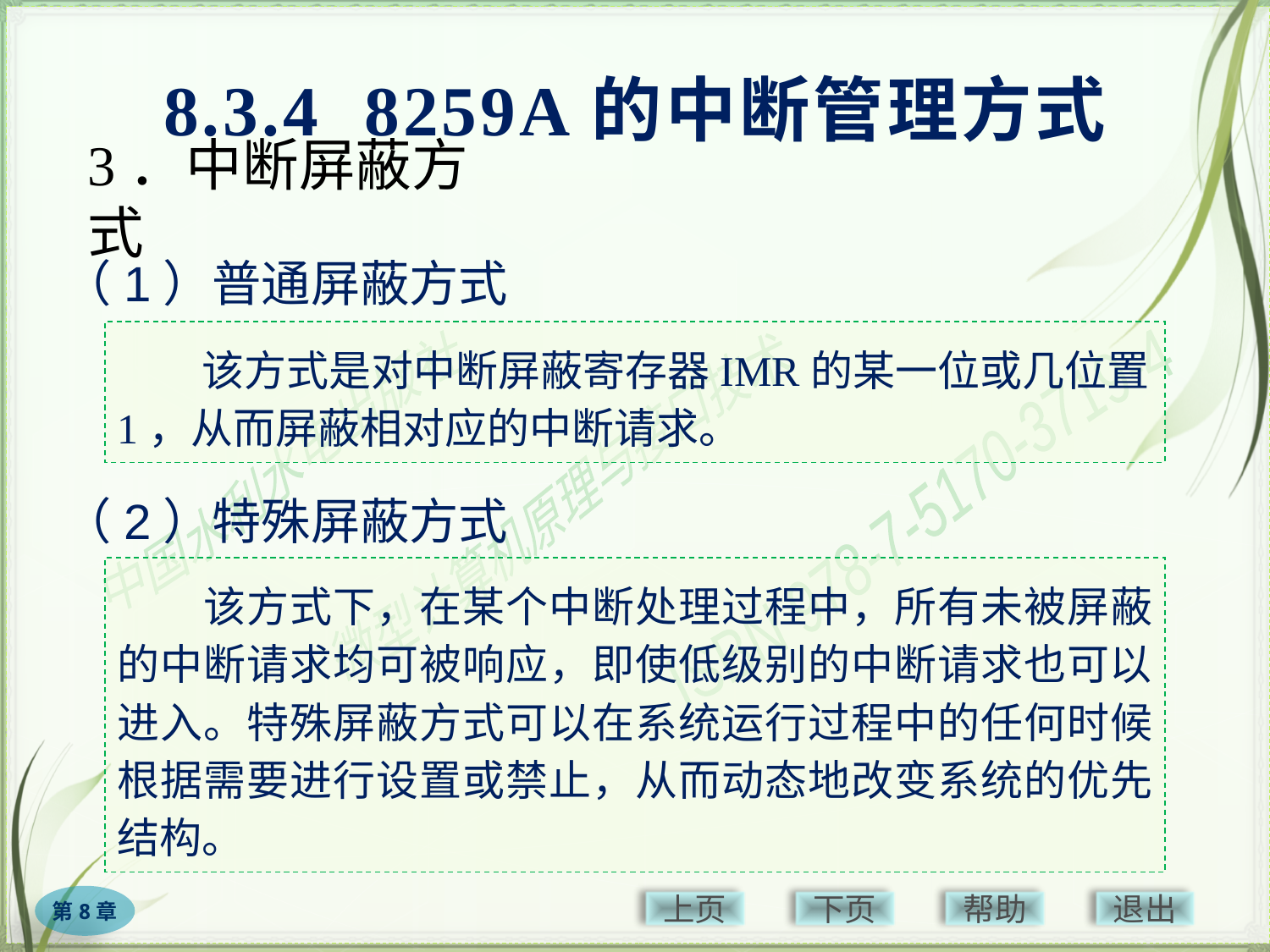

8.3.4  8259A的中断管理方式
# 3．中断屏蔽方式
（1）普通屏蔽方式
　　该方式是对中断屏蔽寄存器IMR的某一位或几位置1，从而屏蔽相对应的中断请求。
（2）特殊屏蔽方式
　　该方式下，在某个中断处理过程中，所有未被屏蔽的中断请求均可被响应，即使低级别的中断请求也可以进入。特殊屏蔽方式可以在系统运行过程中的任何时候根据需要进行设置或禁止，从而动态地改变系统的优先结构。